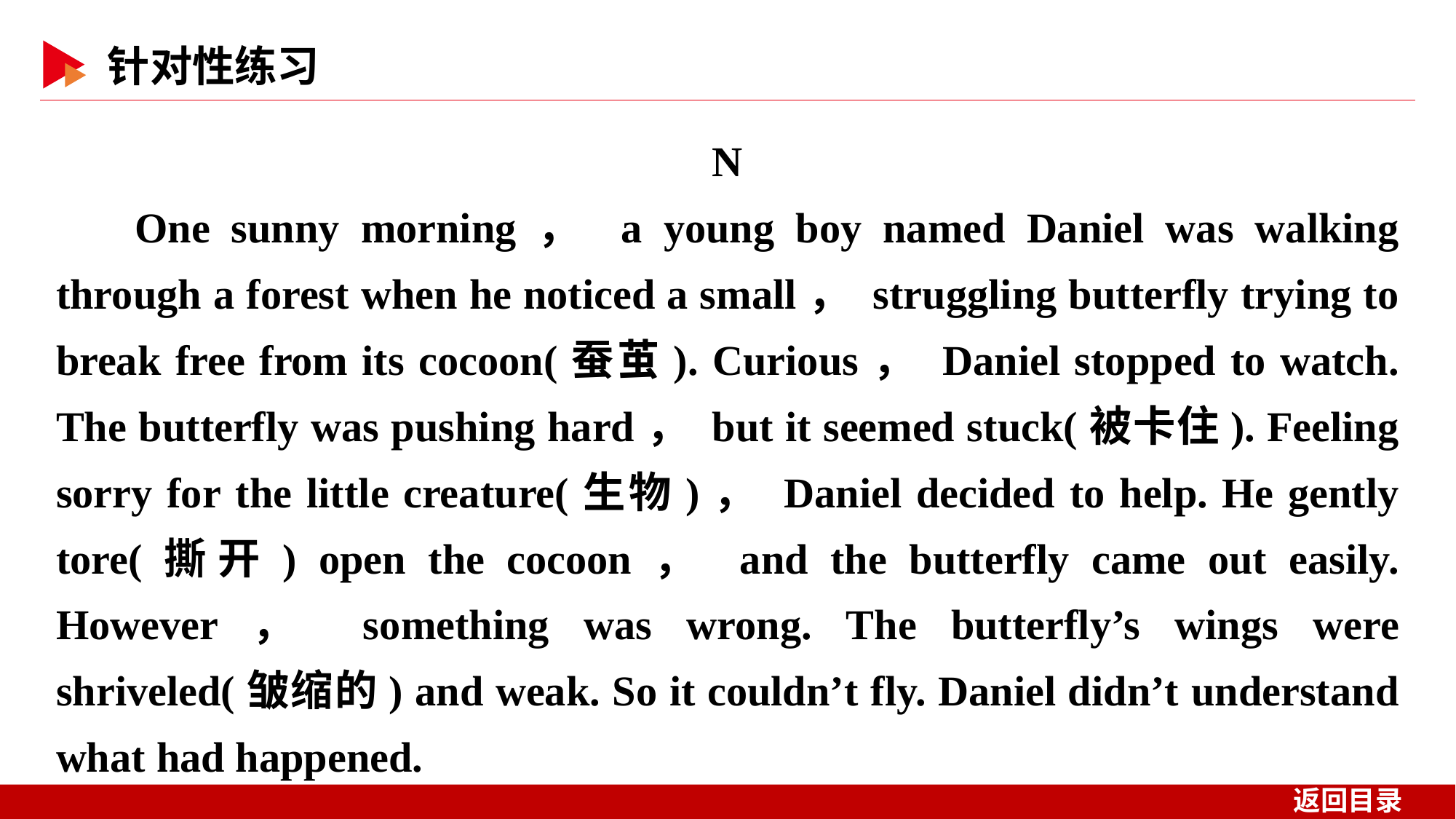

N
One sunny morning， a young boy named Daniel was walking through a forest when he noticed a small， struggling butterfly trying to break free from its cocoon(蚕茧). Curious， Daniel stopped to watch. The butterfly was pushing hard， but it seemed stuck(被卡住). Feeling sorry for the little creature(生物)， Daniel decided to help. He gently tore(撕开) open the cocoon， and the butterfly came out easily. However， something was wrong. The butterfly’s wings were shriveled(皱缩的) and weak. So it couldn’t fly. Daniel didn’t understand what had happened.